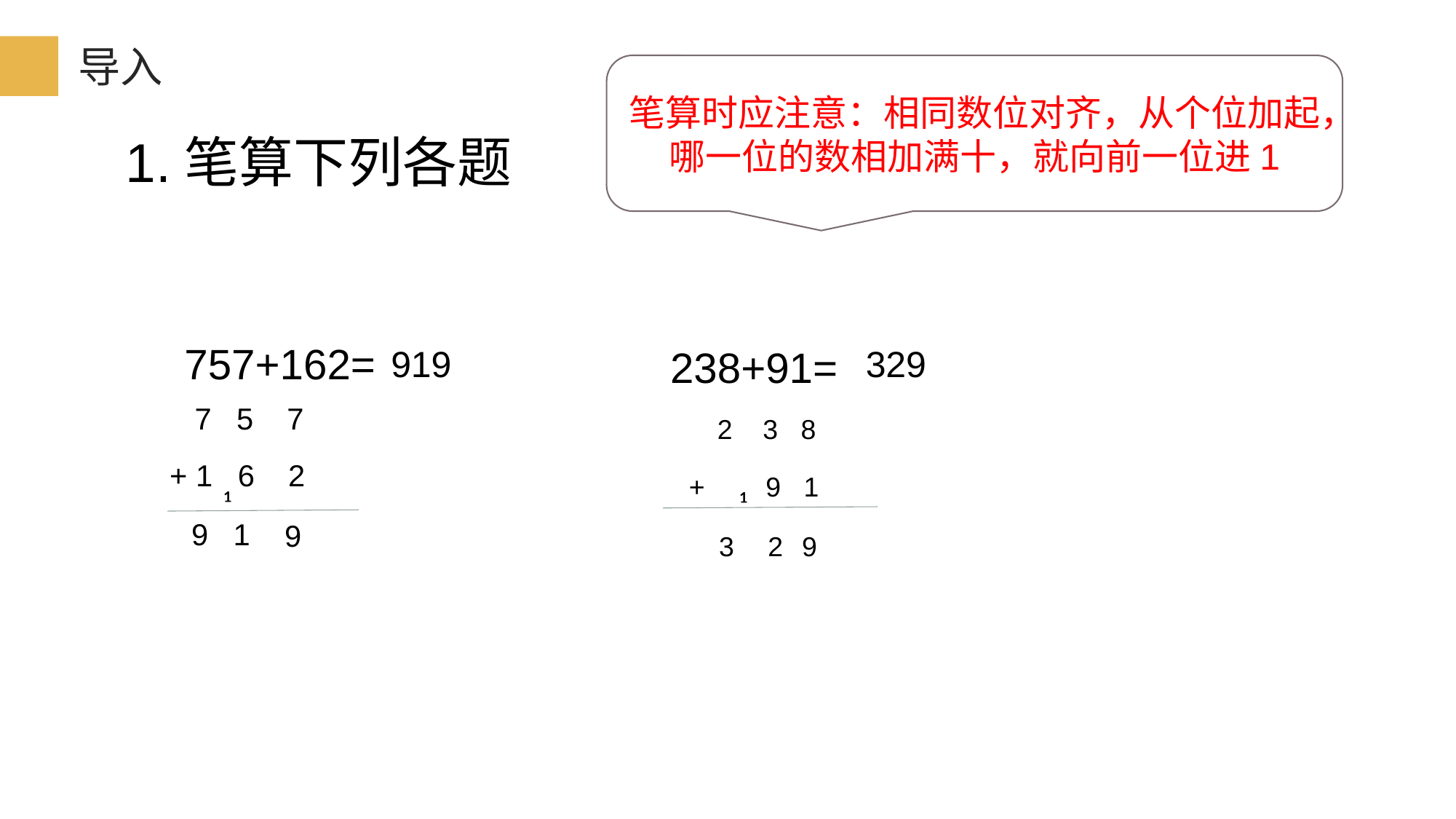

导入

笔算时应注意：相同数位对齐，从个位加起，哪一位的数相加满十，就向前一位进1
1.笔算下列各题

757+162=
919
238+91=
329
7   5    7
    2    3   8
   + 1   6    2
₁
  +        9   1
₁
9
1
9
3
2
9
3